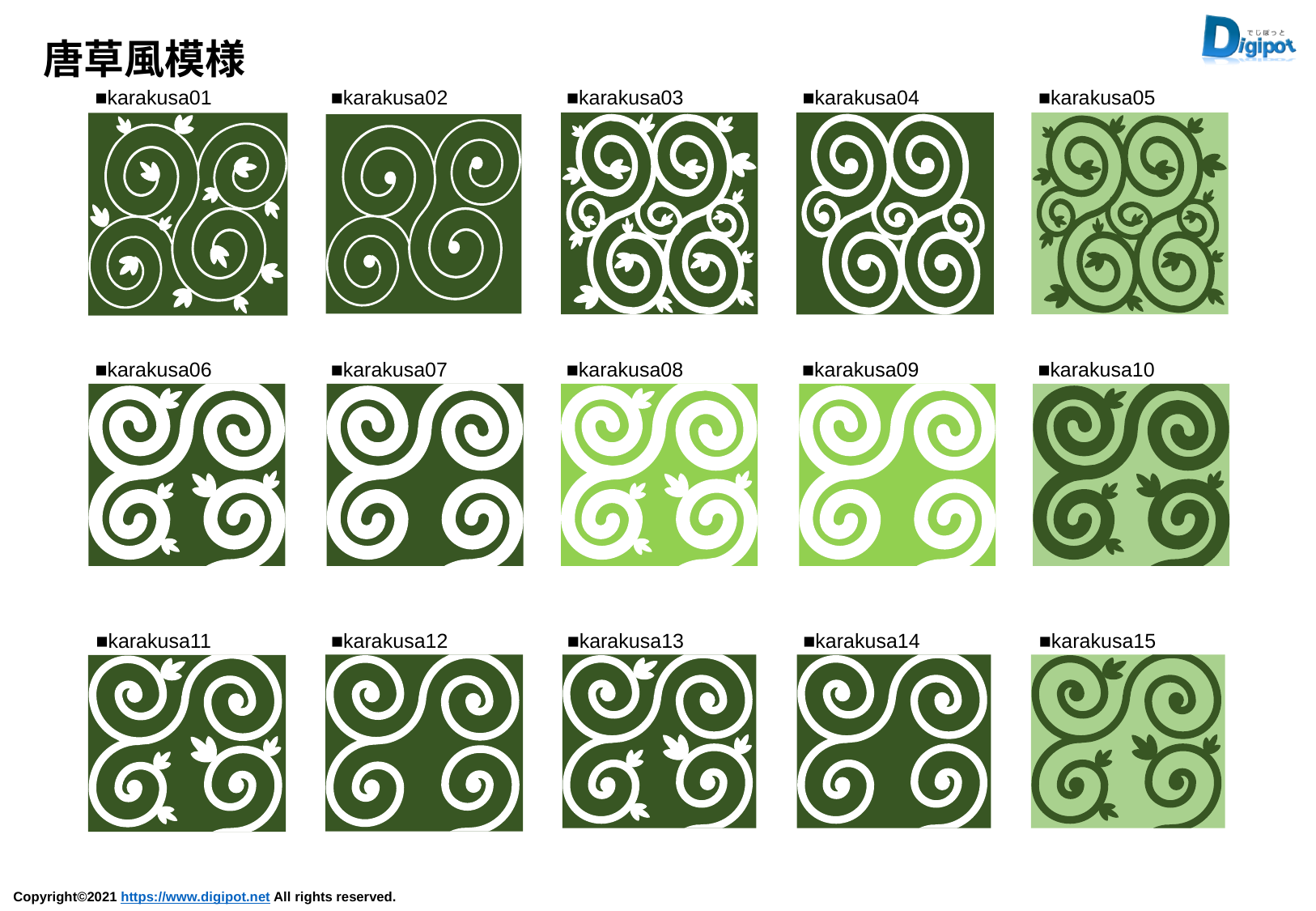

唐草風模様
■karakusa01
■karakusa02
■karakusa03
■karakusa04
■karakusa05

■karakusa06
■karakusa07
■karakusa08
■karakusa09
■karakusa10

■karakusa11
■karakusa12
■karakusa13
■karakusa14
■karakusa15